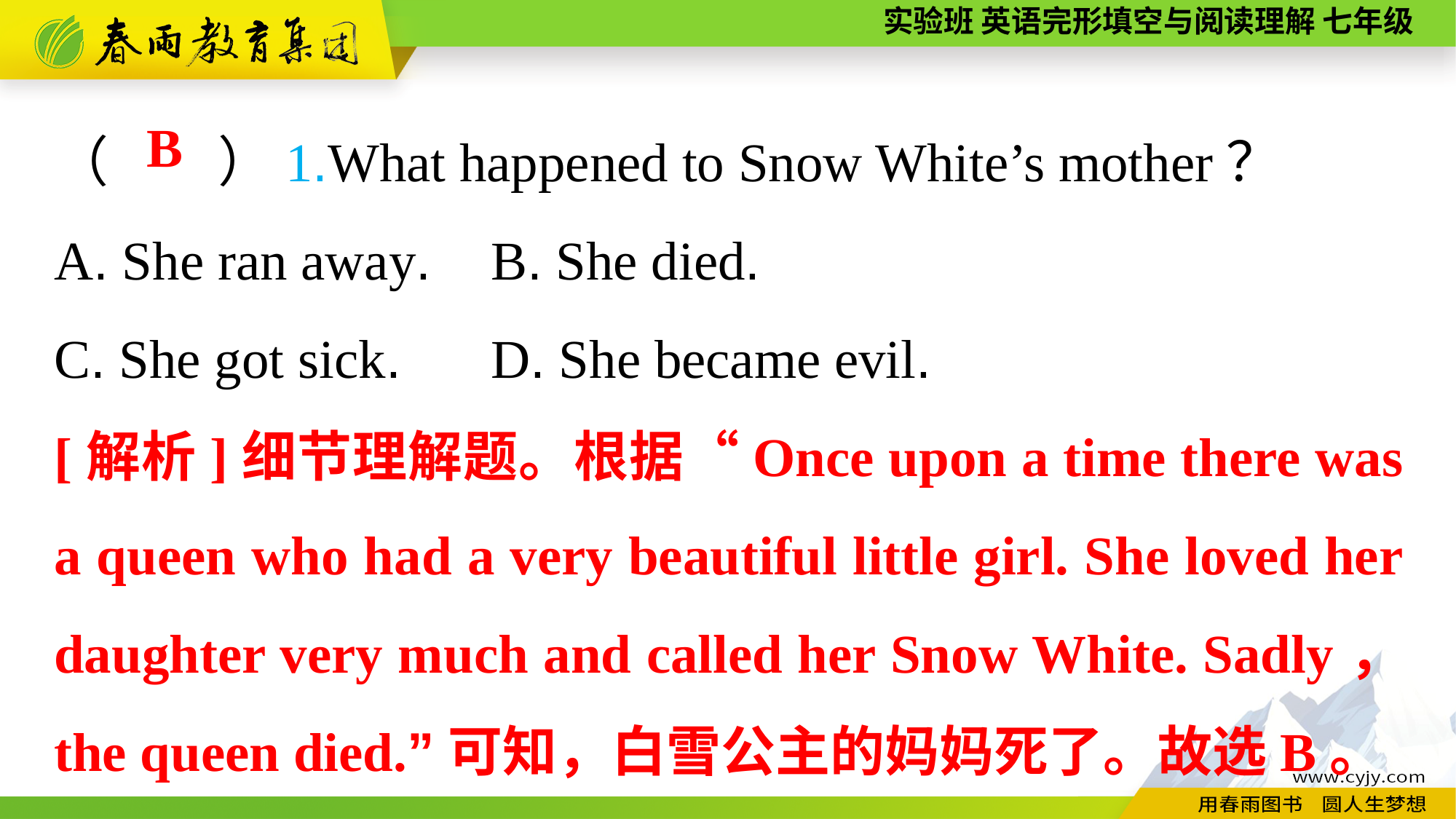

（　　）1.What happened to Snow White’s mother？
A. She ran away.	B. She died.
C. She got sick.	D. She became evil.
B
[解析]细节理解题。根据“Once upon a time there was a queen who had a very beautiful little girl. She loved her daughter very much and called her Snow White. Sadly， the queen died.”可知，白雪公主的妈妈死了。故选B。